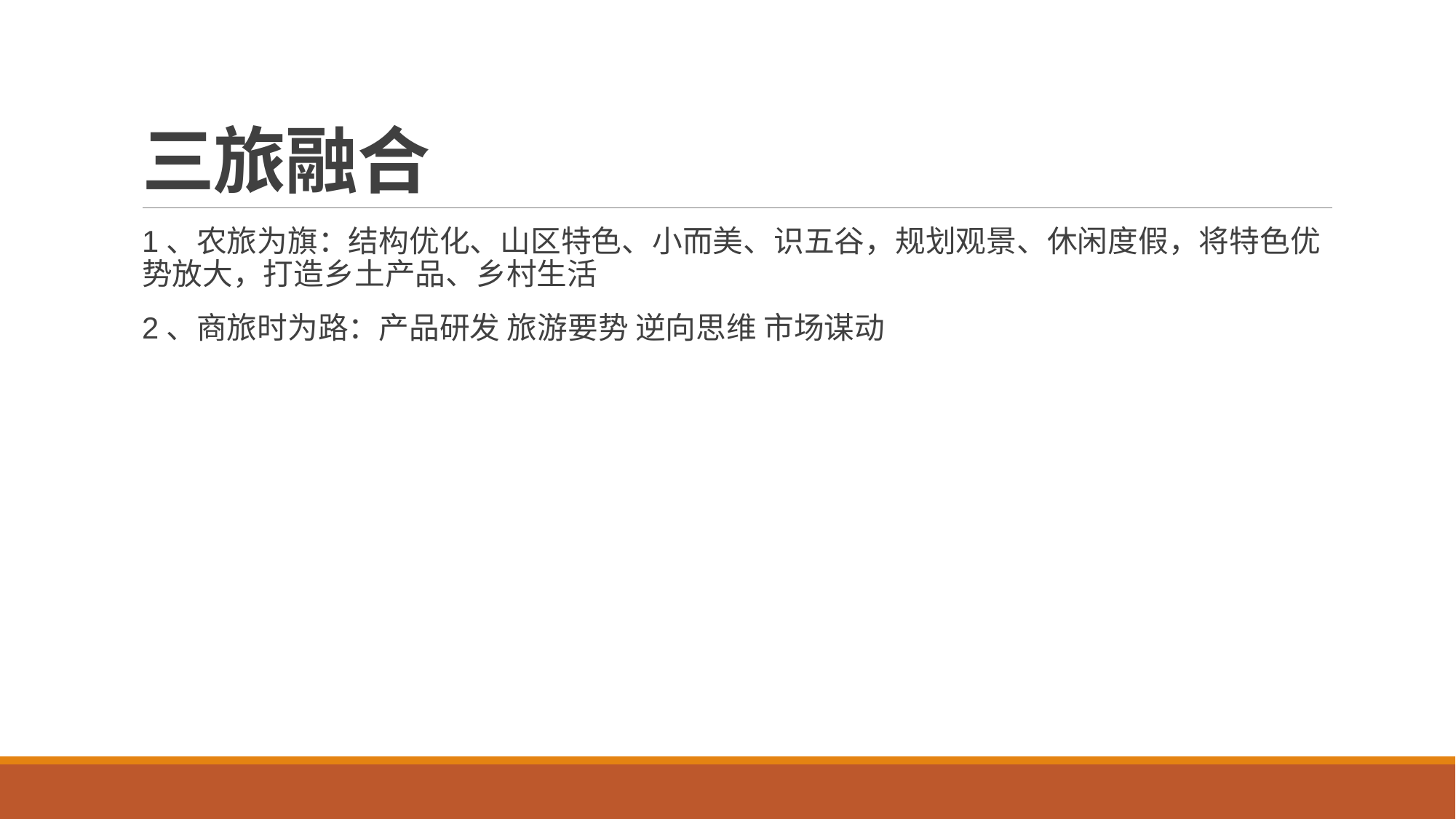

# 三旅融合
1、农旅为旗：结构优化、山区特色、小而美、识五谷，规划观景、休闲度假，将特色优势放大，打造乡土产品、乡村生活
2、商旅时为路：产品研发 旅游要势 逆向思维 市场谋动